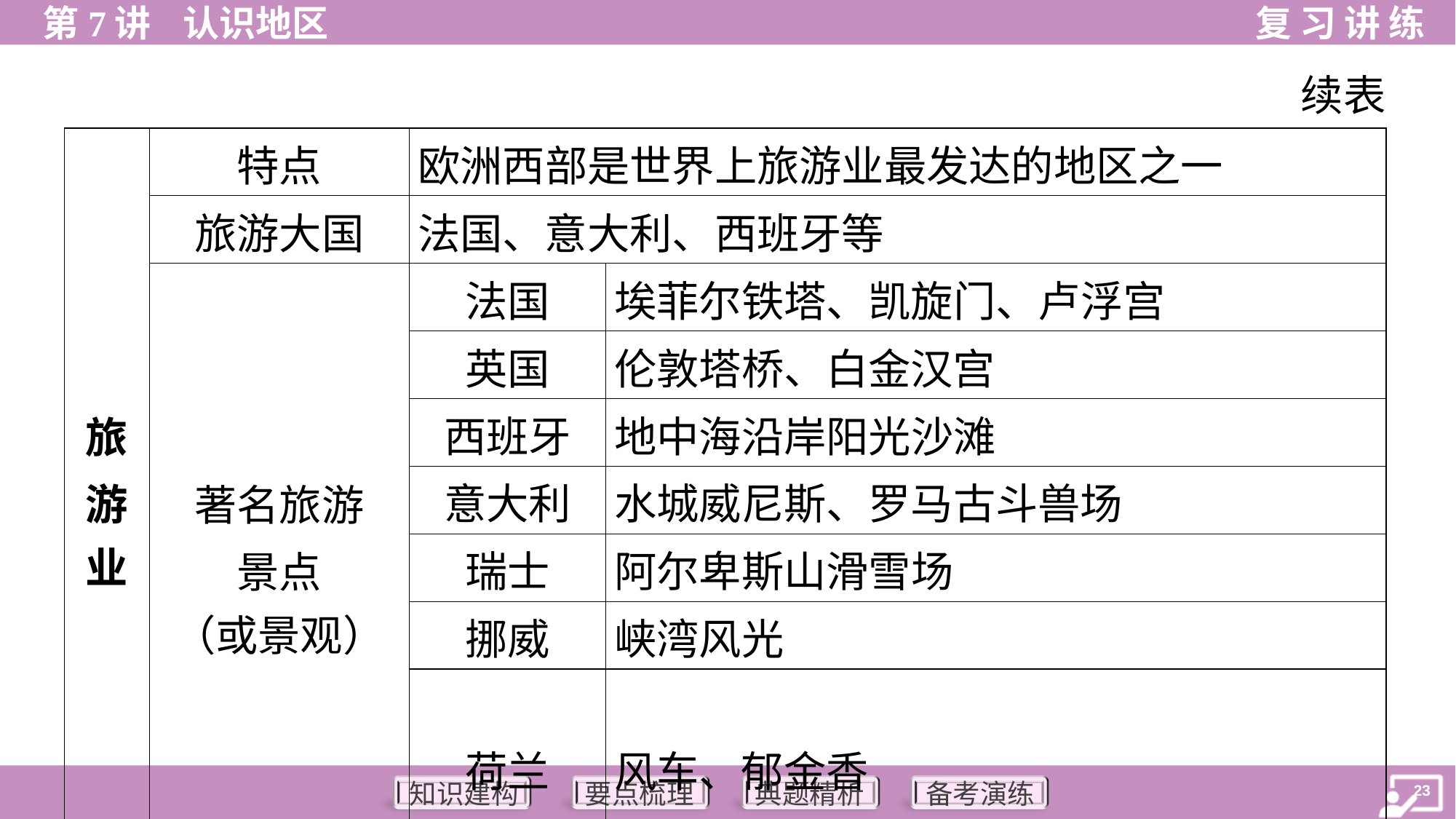

续表
| 旅 游 业 | 特点 | 欧洲西部是世界上旅游业最发达的地区之一 |  |
| --- | --- | --- | --- |
|  | 旅游大国 | 法国、意大利、西班牙等 |  |
|  | 著名旅游 景点 （或景观） | 法国 | 埃菲尔铁塔、凯旋门、卢浮宫 |
|  |  | 英国 | 伦敦塔桥、白金汉宫 |
|  |  | 西班牙 | 地中海沿岸阳光沙滩 |
|  |  | 意大利 | 水城威尼斯、罗马古斗兽场 |
|  |  | 瑞士 | 阿尔卑斯山滑雪场 |
|  |  | 挪威 | 峡湾风光 |
|  |  | 荷兰 | 风车、郁金香 |